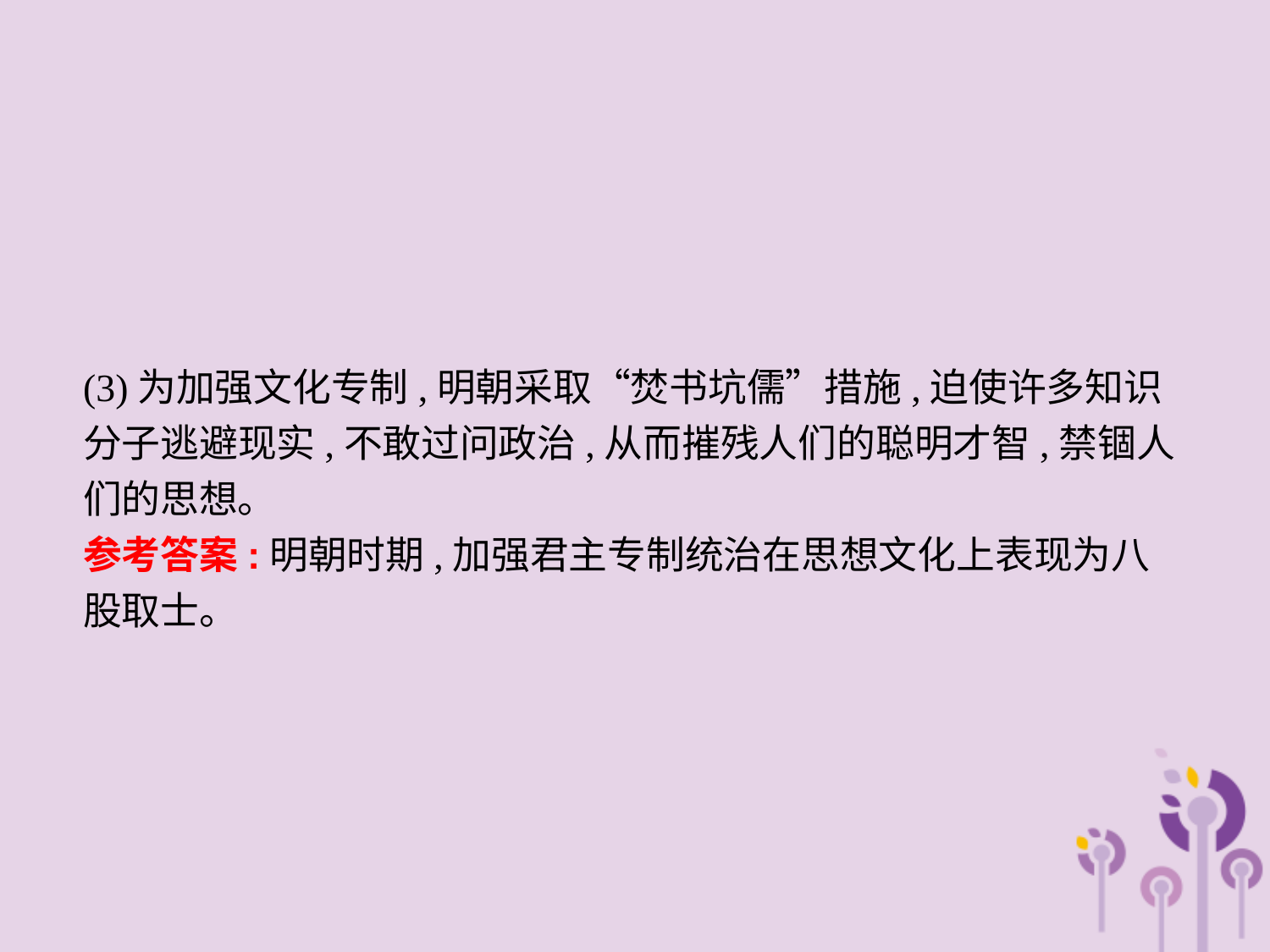

(3)为加强文化专制,明朝采取“焚书坑儒”措施,迫使许多知识分子逃避现实,不敢过问政治,从而摧残人们的聪明才智,禁锢人们的思想。
参考答案:明朝时期,加强君主专制统治在思想文化上表现为八股取士。